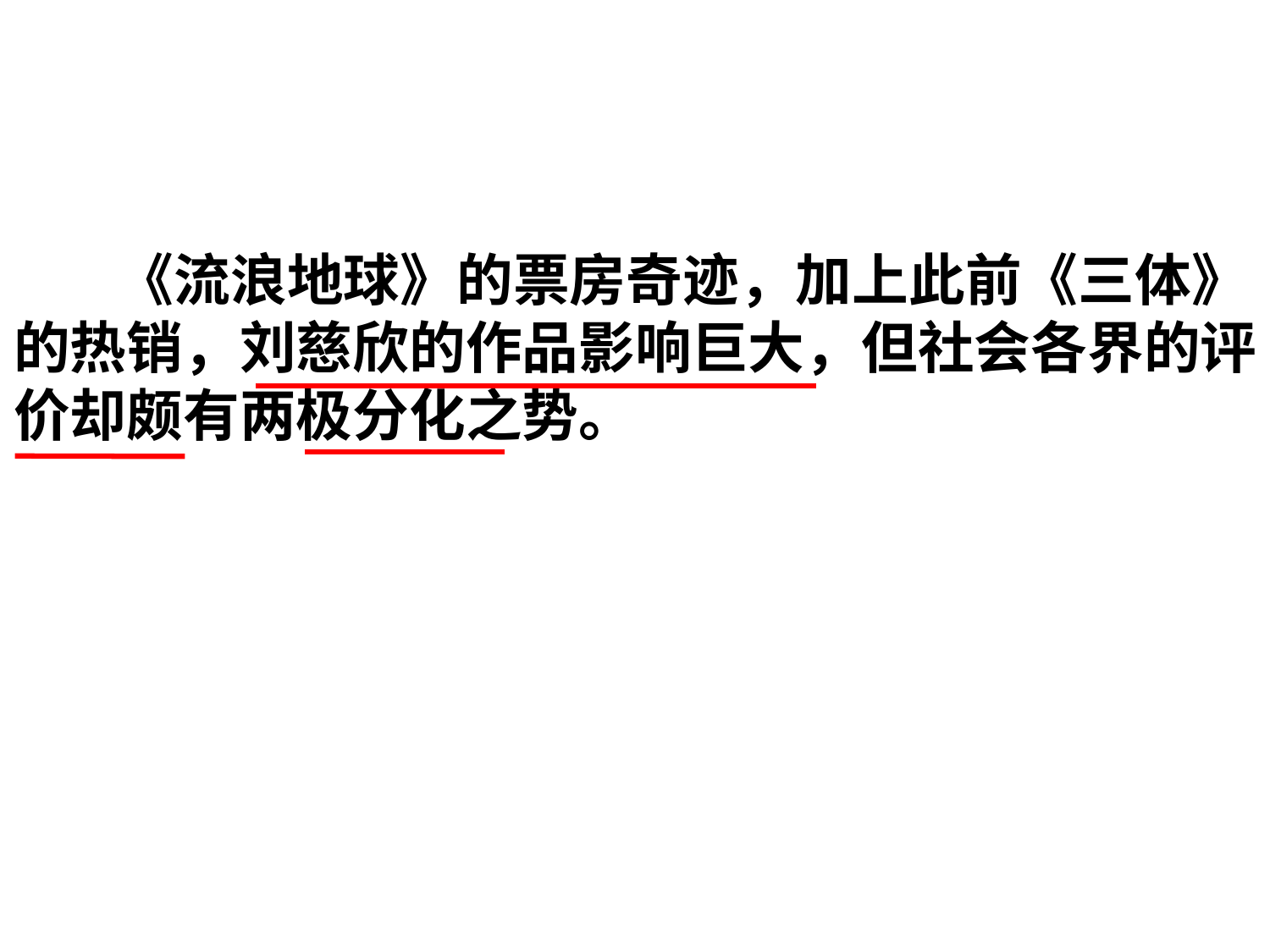

《流浪地球》的票房奇迹，加上此前《三体》的热销，刘慈欣的作品影响巨大，但社会各界的评价却颇有两极分化之势。